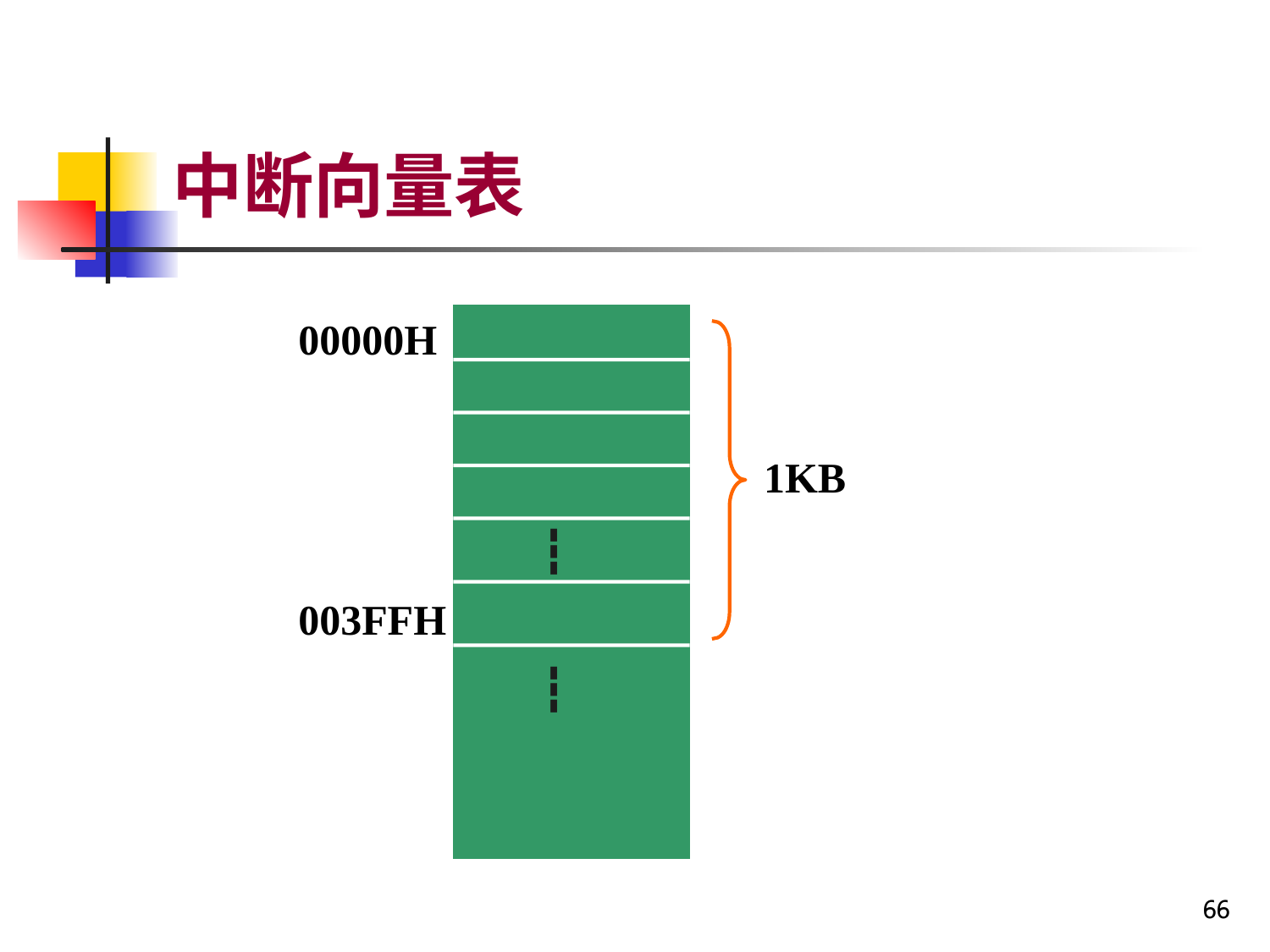

# 中断向量表
00000H

1KB

┇

003FFH

┇
66